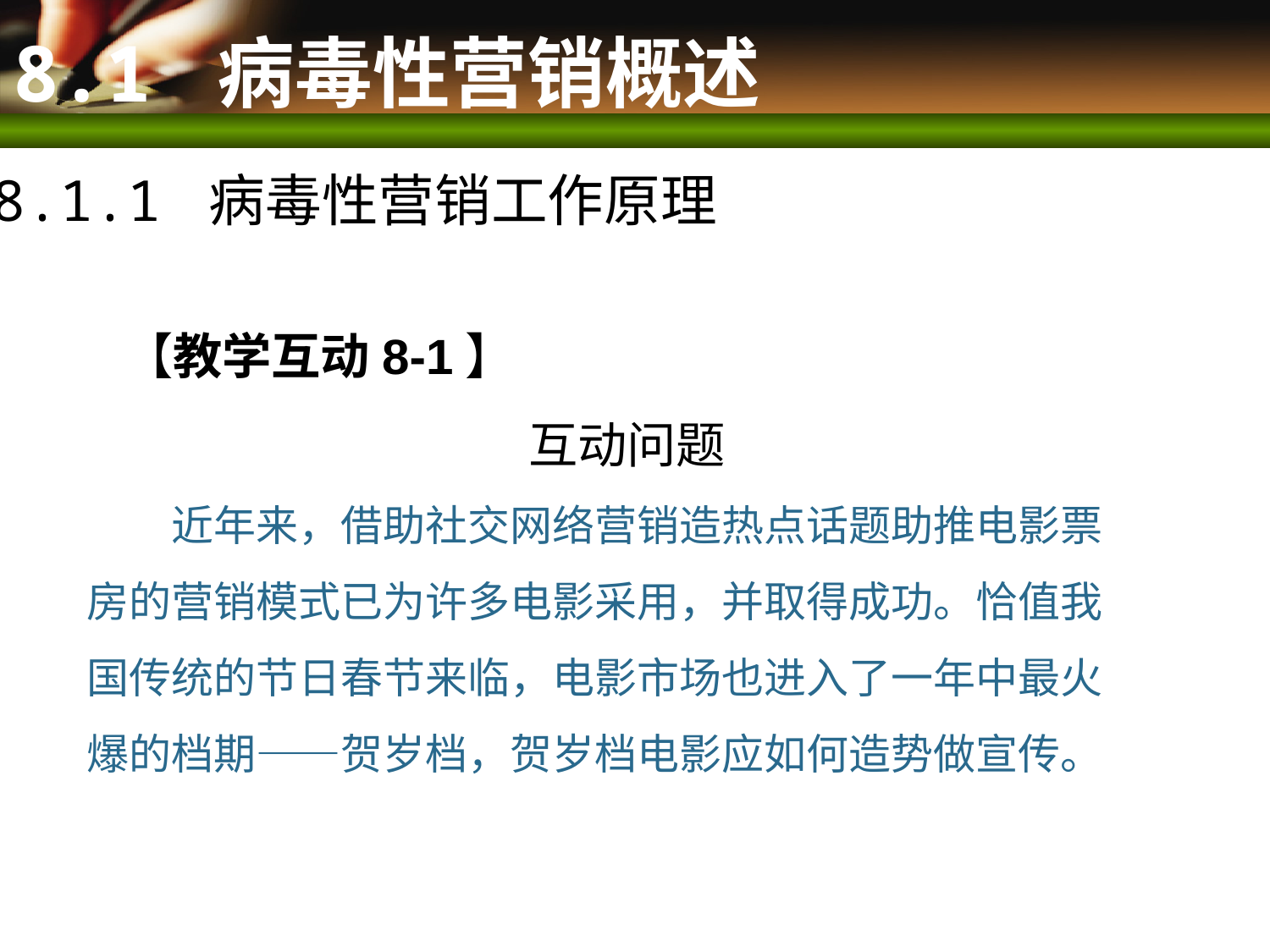

# 8.1 病毒性营销概述
8.1.1 病毒性营销工作原理

【教学互动8-1】
互动问题
    近年来，借助社交网络营销造热点话题助推电影票房的营销模式已为许多电影采用，并取得成功。恰值我国传统的节日春节来临，电影市场也进入了一年中最火爆的档期——贺岁档，贺岁档电影应如何造势做宣传。